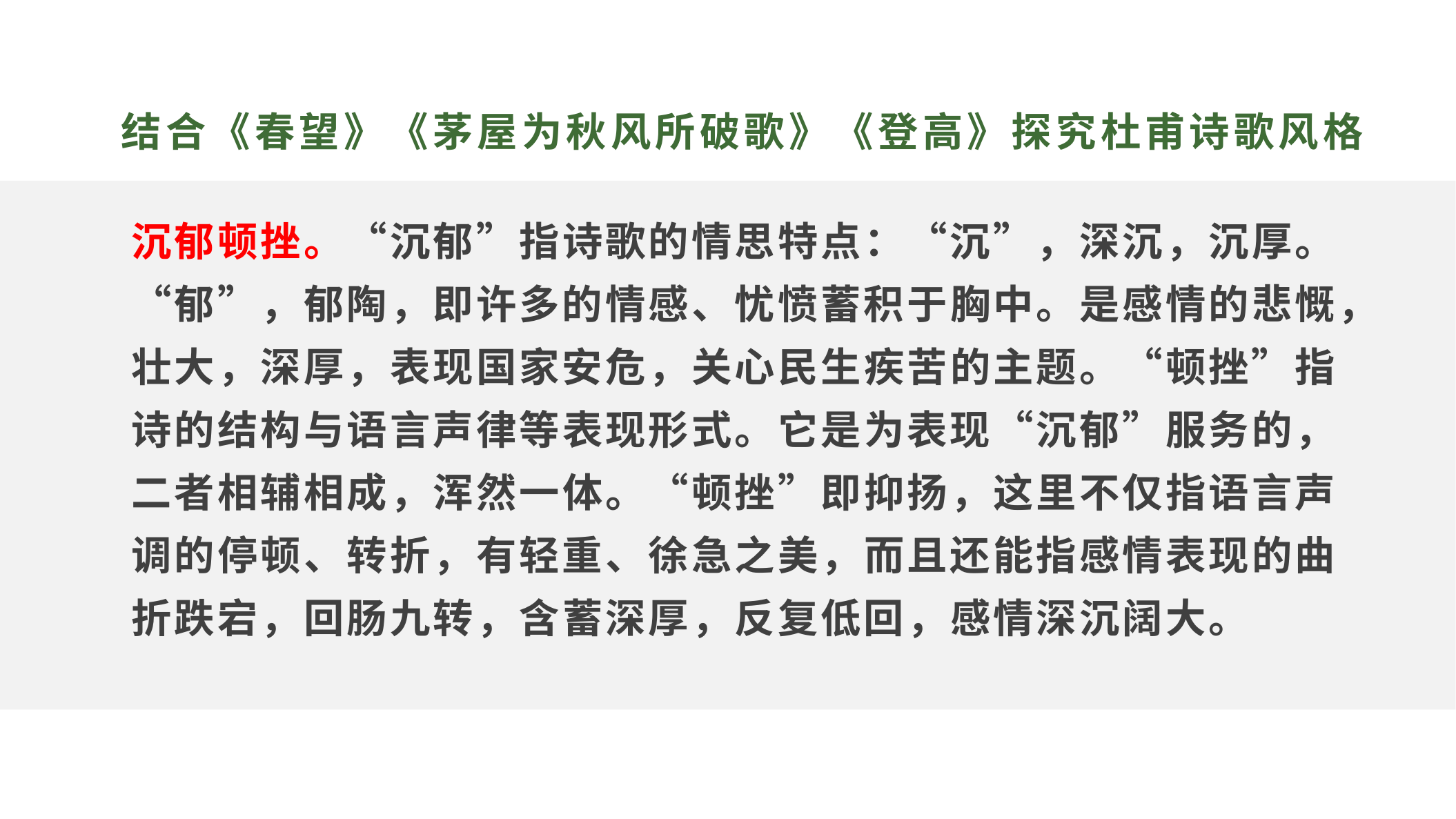

结合《春望》《茅屋为秋风所破歌》《登高》探究杜甫诗歌风格

沉郁顿挫。“沉郁”指诗歌的情思特点：“沉”，深沉，沉厚。“郁”，郁陶，即许多的情感、忧愤蓄积于胸中。是感情的悲慨，壮大，深厚，表现国家安危，关心民生疾苦的主题。“顿挫”指诗的结构与语言声律等表现形式。它是为表现“沉郁”服务的，二者相辅相成，浑然一体。“顿挫”即抑扬，这里不仅指语言声调的停顿、转折，有轻重、徐急之美，而且还能指感情表现的曲折跌宕，回肠九转，含蓄深厚，反复低回，感情深沉阔大。